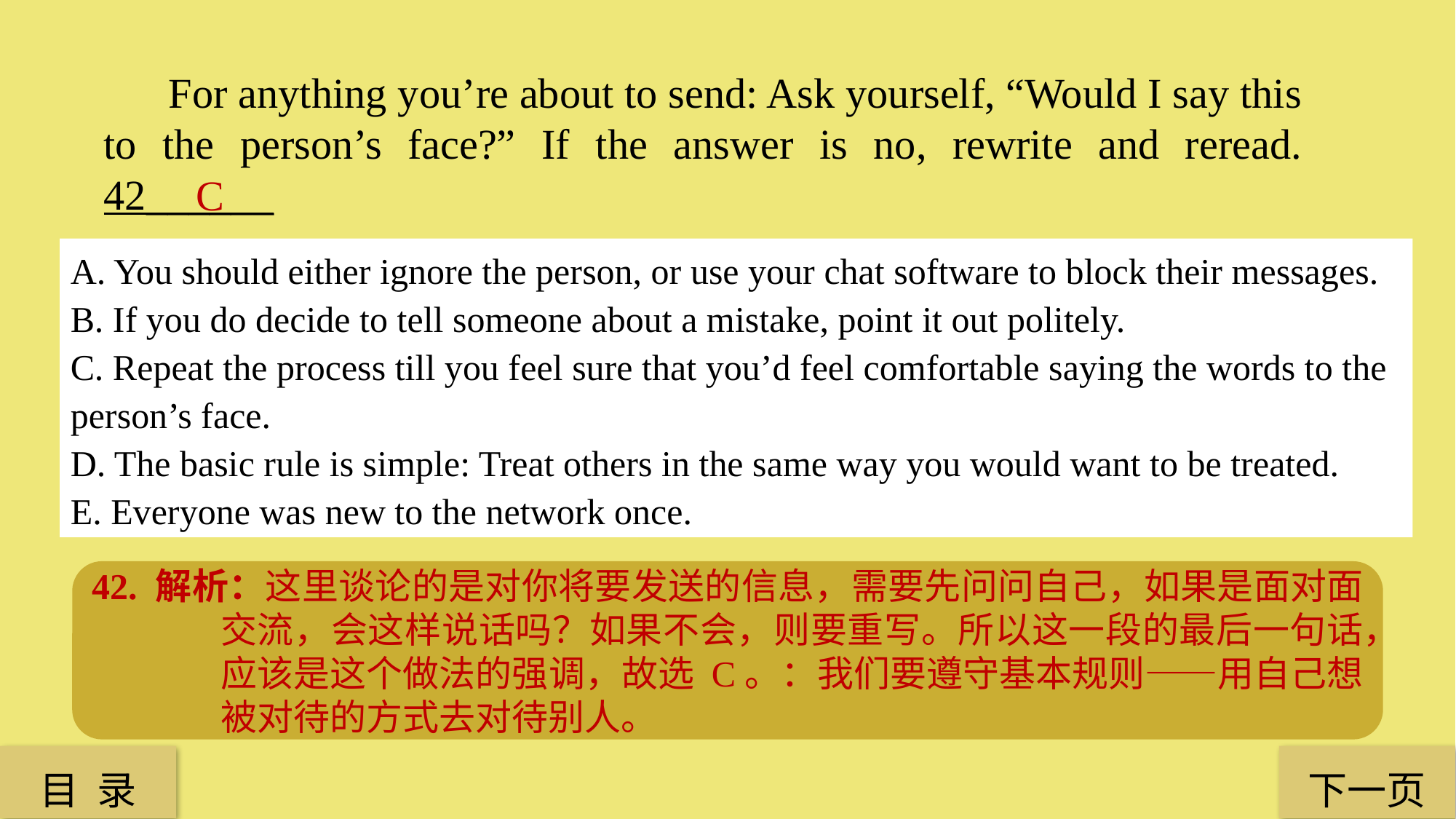

For anything you’re about to send: Ask yourself, “Would I say this to the person’s face?” If the answer is no, rewrite and reread. 42______
C
A. You should either ignore the person, or use your chat software to block their messages.
B. If you do decide to tell someone about a mistake, point it out politely.
C. Repeat the process till you feel sure that you’d feel comfortable saying the words to the
person’s face.
D. The basic rule is simple: Treat others in the same way you would want to be treated.
E. Everyone was new to the network once.
42. 解析：这里谈论的是对你将要发送的信息，需要先问问自己，如果是面对面交流，会这样说话吗？如果不会，则要重写。所以这一段的最后一句话，应该是这个做法的强调，故选 C。：我们要遵守基本规则——用自己想被对待的方式去对待别人。